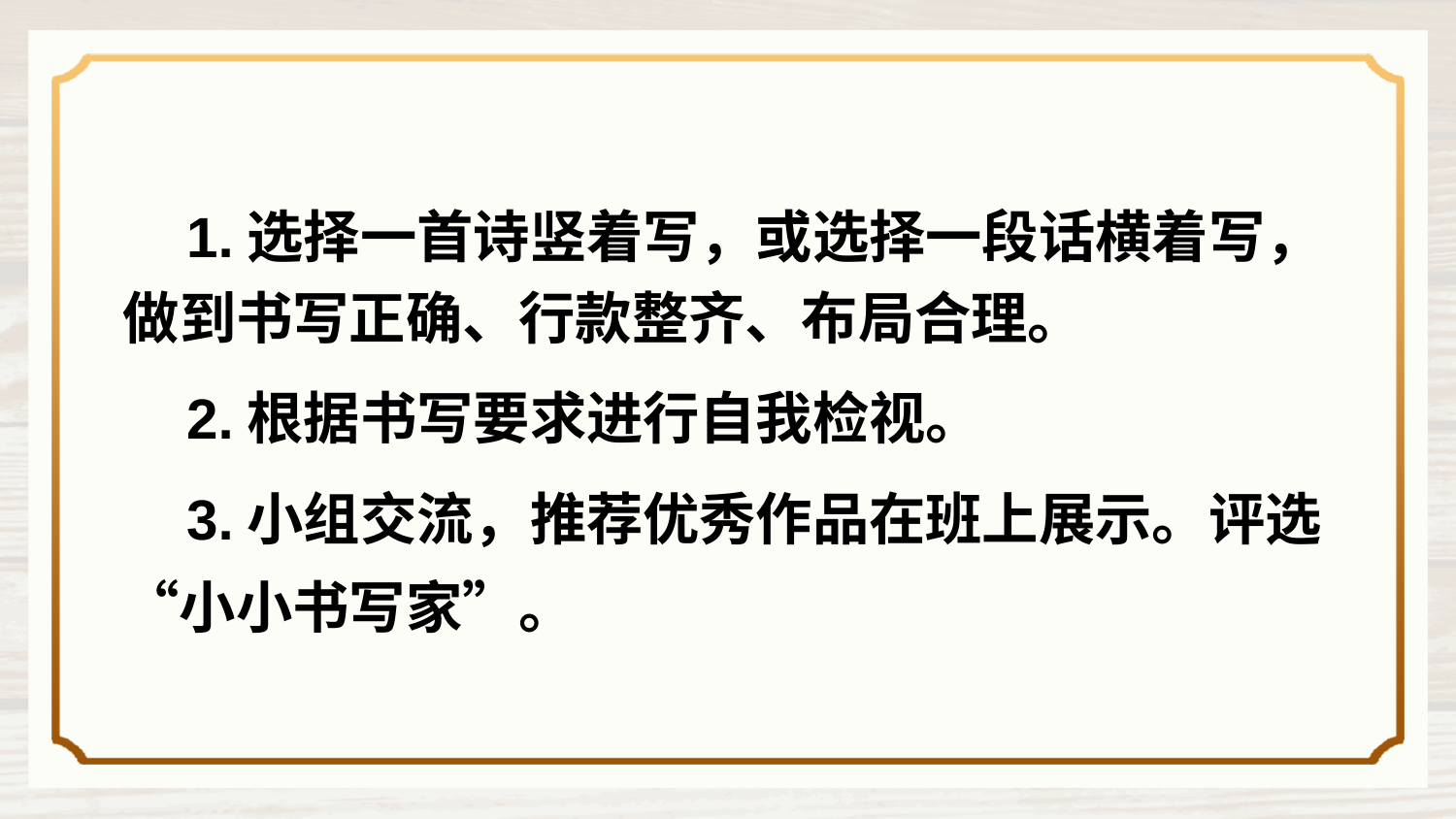

1.选择一首诗竖着写，或选择一段话横着写，做到书写正确、行款整齐、布局合理。
    2.根据书写要求进行自我检视。
    3.小组交流，推荐优秀作品在班上展示。评选“小小书写家”。